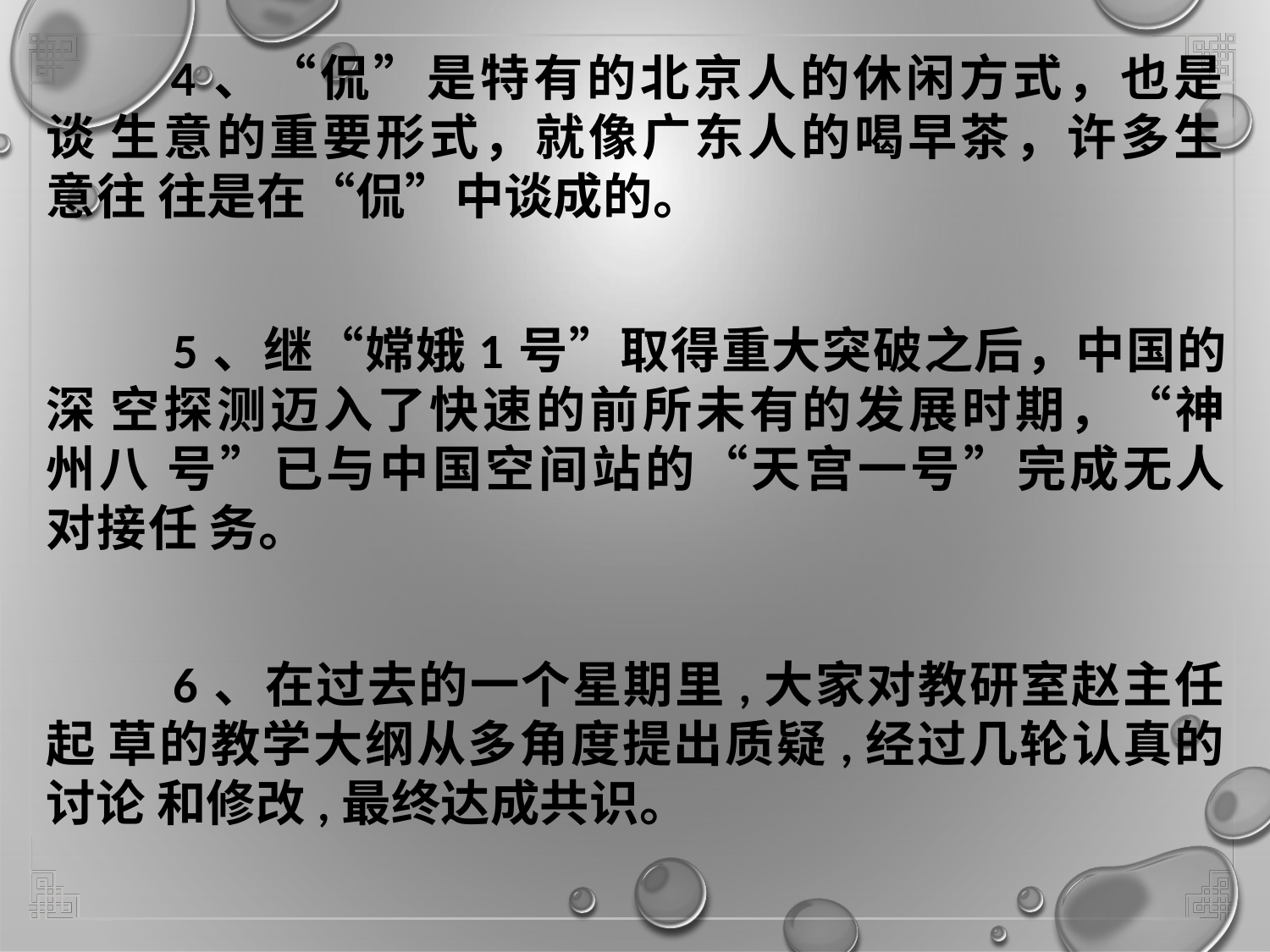

# 4、“侃”是特有的北京人的休闲方式，也是谈 生意的重要形式，就像广东人的喝早茶，许多生意往 往是在“侃”中谈成的。
5、继“嫦娥1号”取得重大突破之后，中国的深 空探测迈入了快速的前所未有的发展时期，“神州八 号”已与中国空间站的“天宫一号”完成无人对接任 务。

6、在过去的一个星期里,大家对教研室赵主任起 草的教学大纲从多角度提出质疑,经过几轮认真的讨论 和修改,最终达成共识。